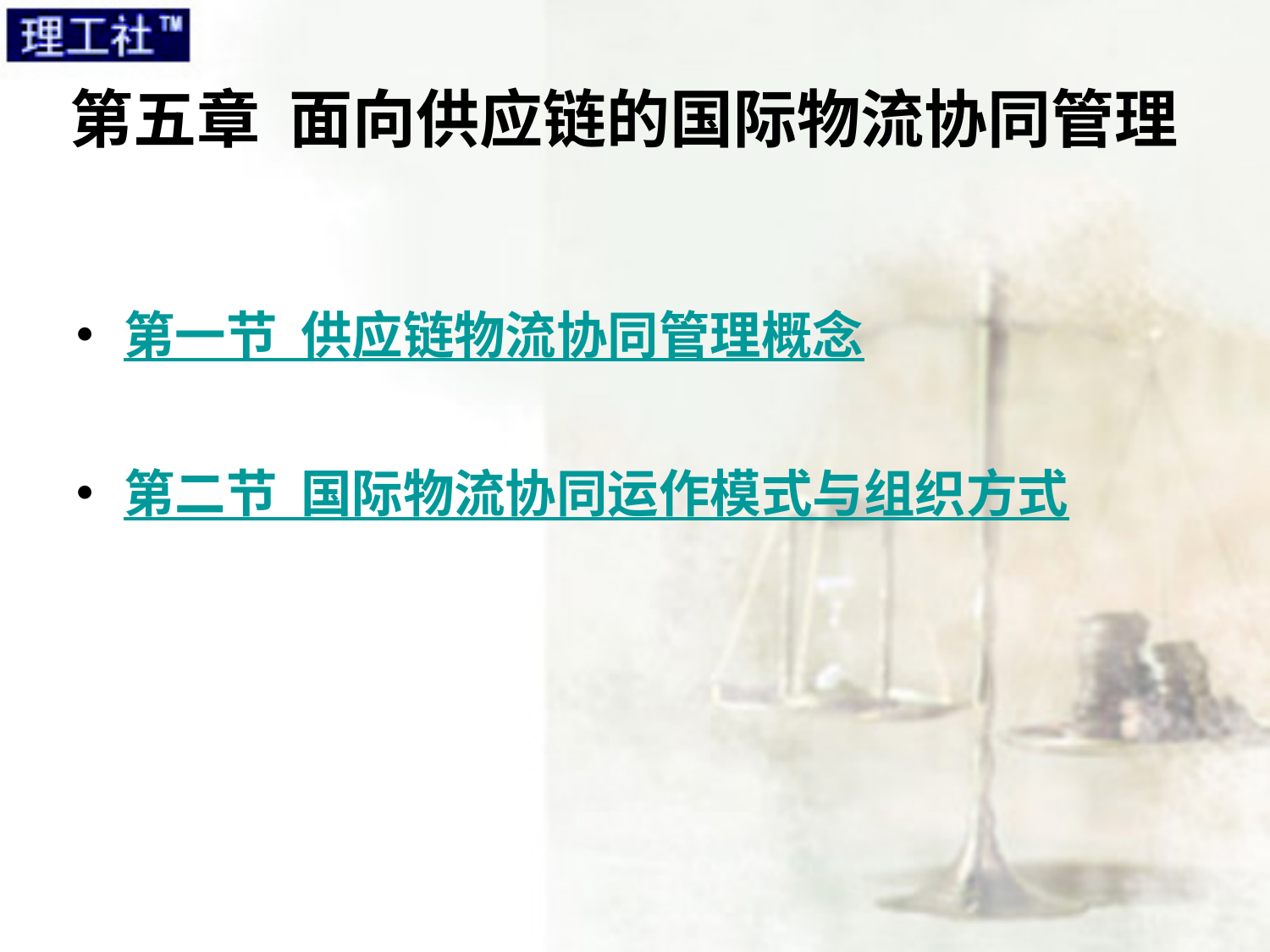

# 第五章  面向供应链的国际物流协同管理
第一节  供应链物流协同管理概念
第二节  国际物流协同运作模式与组织方式